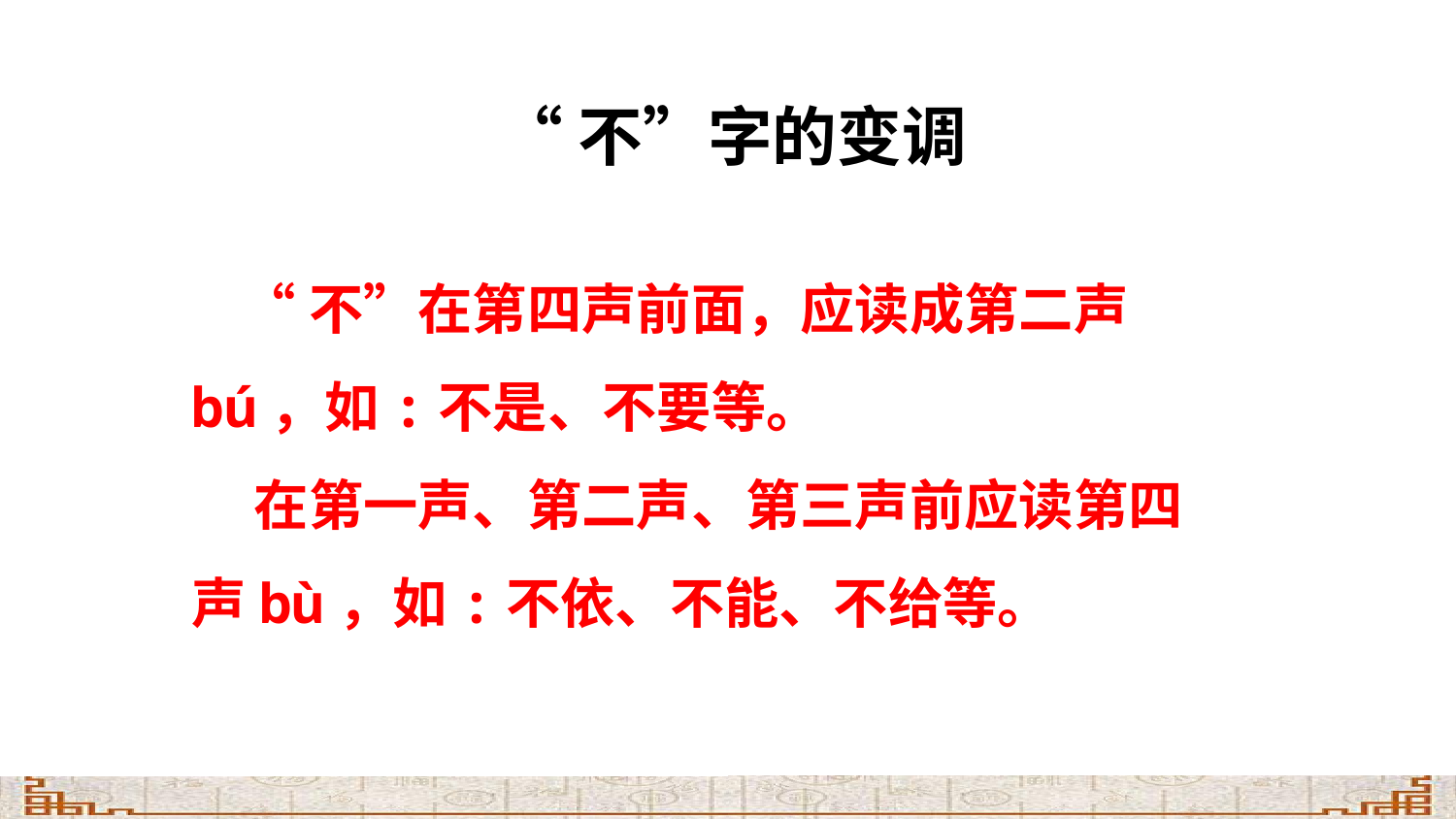

“不”字的变调
    “不”在第四声前面，应读成第二声bú，如:不是、不要等。
    在第一声、第二声、第三声前应读第四声bù，如:不依、不能、不给等。